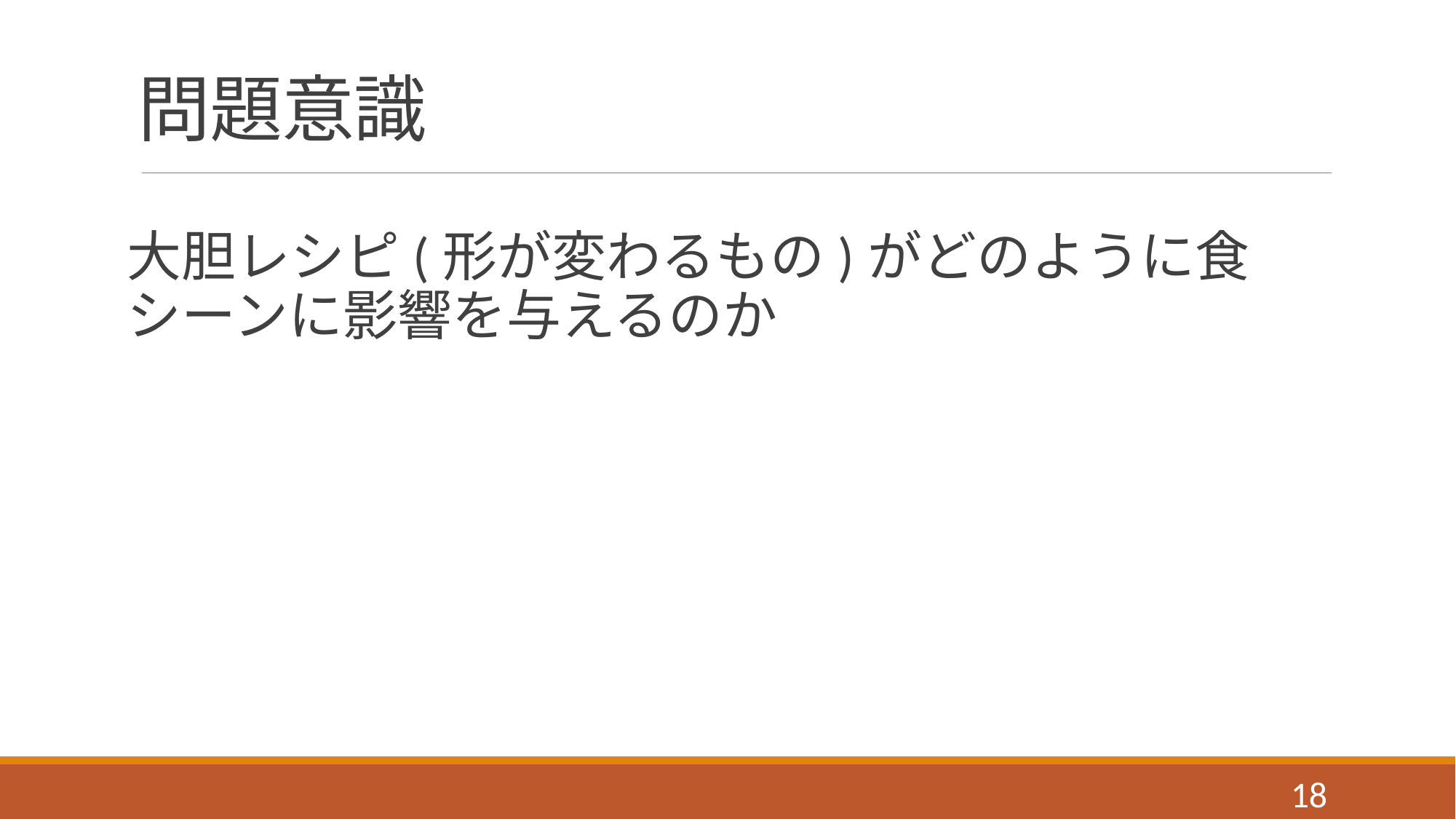

# 問題意識
大胆レシピ(形が変わるもの)がどのように食シーンに影響を与えるのか
18